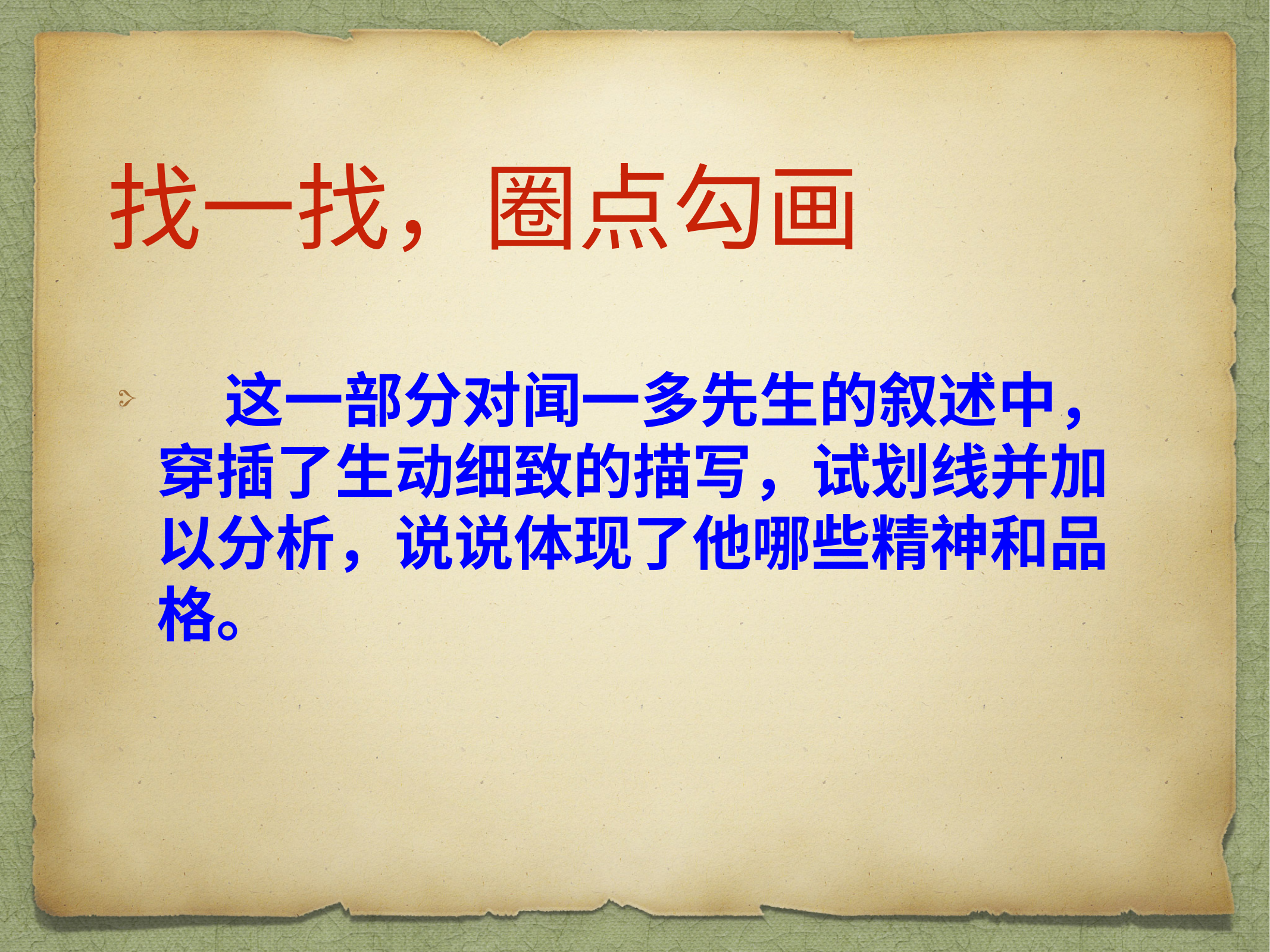

# 找一找，圈点勾画
    这一部分对闻一多先生的叙述中，穿插了生动细致的描写，试划线并加以分析，说说体现了他哪些精神和品格。